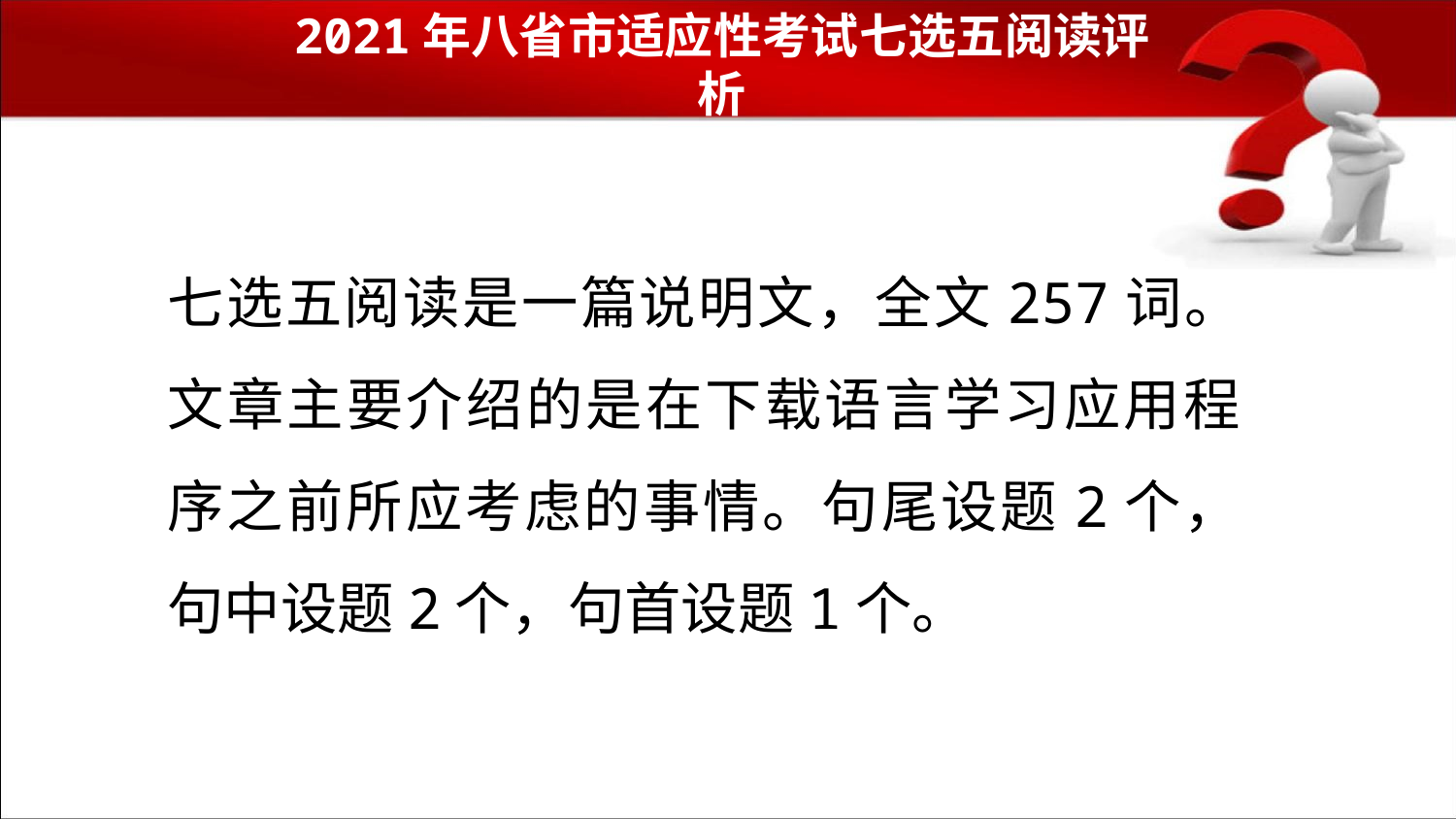

# 2021年八省市适应性考试七选五阅读评析
七选五阅读是一篇说明文，全文257词。文章主要介绍的是在下载语言学习应用程序之前所应考虑的事情。句尾设题2个，句中设题2个，句首设题1个。